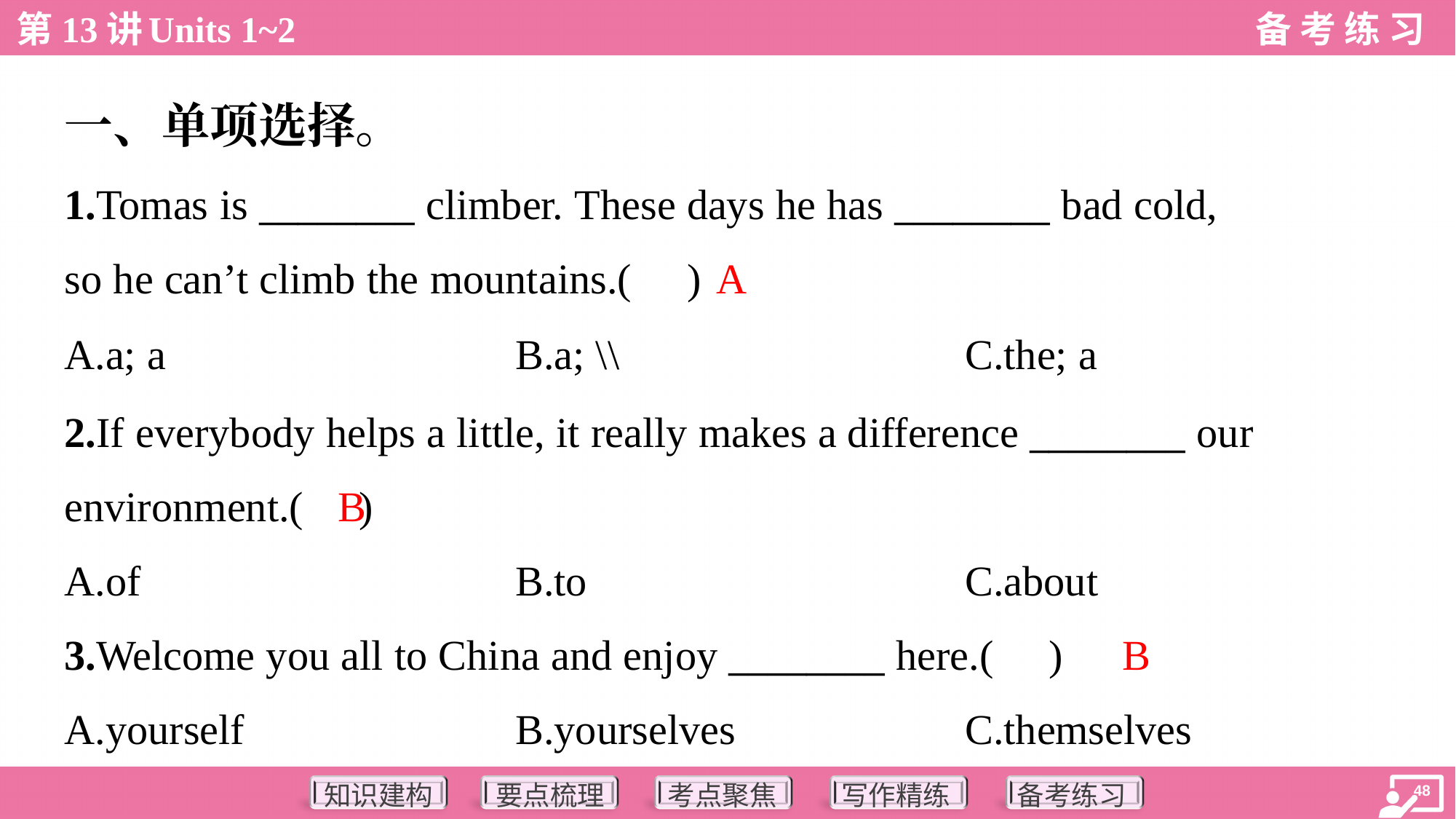

一、单项选择。
1.Tomas is ________ climber. These days he has ________ bad cold,
so he can’t climb the mountains.(     )
A
A.a; a	B.a; \\	C.the; a
2.If everybody helps a little, it really makes a difference ________ our
environment.(     )
B
A.of	B.to	C.about
B
3.Welcome you all to China and enjoy ________ here.(     )
A.yourself	B.yourselves	C.themselves